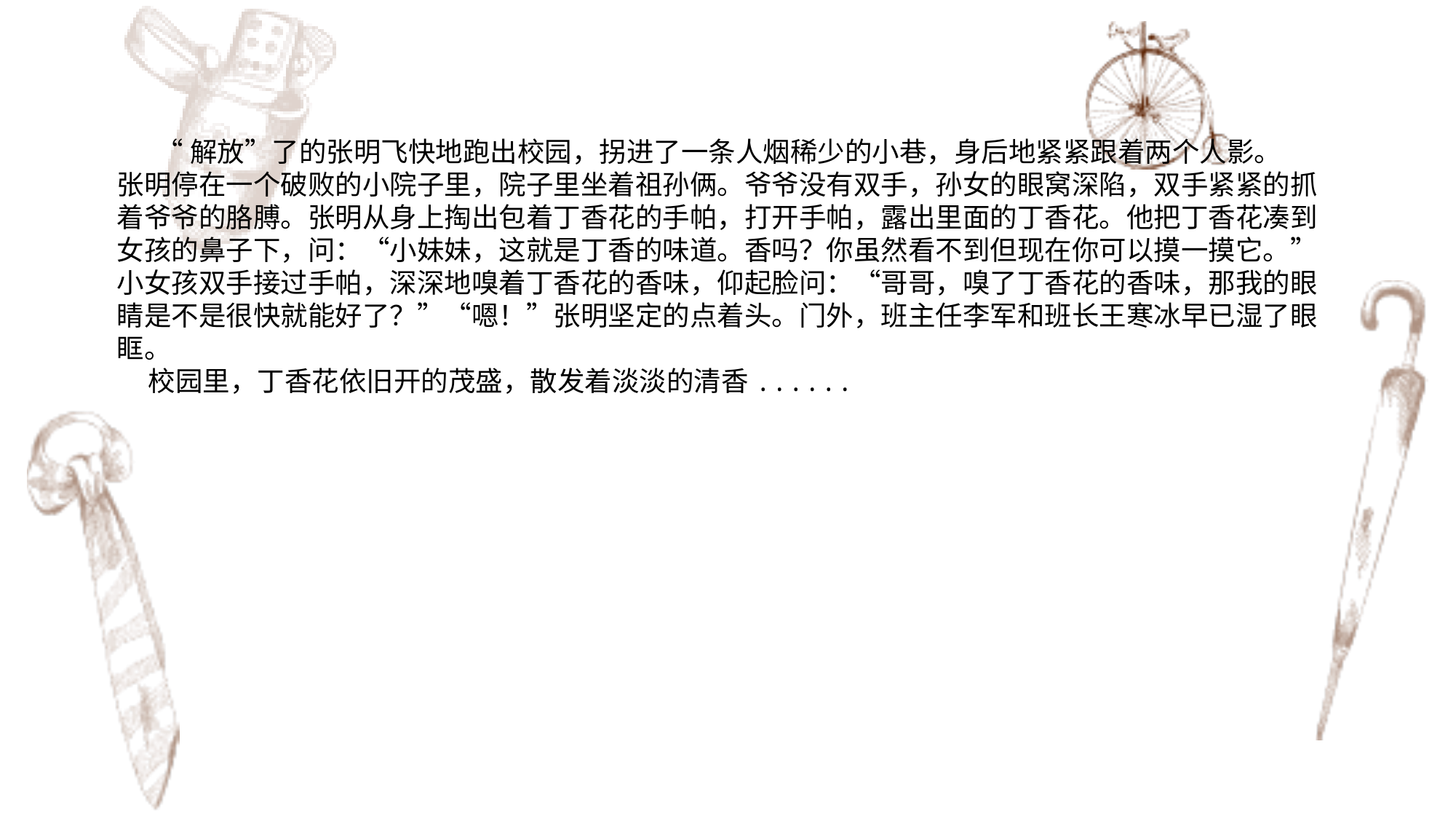

“解放”了的张明飞快地跑出校园，拐进了一条人烟稀少的小巷，身后地紧紧跟着两个人影。
张明停在一个破败的小院子里，院子里坐着祖孙俩。爷爷没有双手，孙女的眼窝深陷，双手紧紧的抓着爷爷的胳膊。张明从身上掏出包着丁香花的手帕，打开手帕，露出里面的丁香花。他把丁香花凑到女孩的鼻子下，问：“小妹妹，这就是丁香的味道。香吗？你虽然看不到但现在你可以摸一摸它。”小女孩双手接过手帕，深深地嗅着丁香花的香味，仰起脸问：“哥哥，嗅了丁香花的香味，那我的眼睛是不是很快就能好了？”“嗯！”张明坚定的点着头。门外，班主任李军和班长王寒冰早已湿了眼眶。
    校园里，丁香花依旧开的茂盛，散发着淡淡的清香......